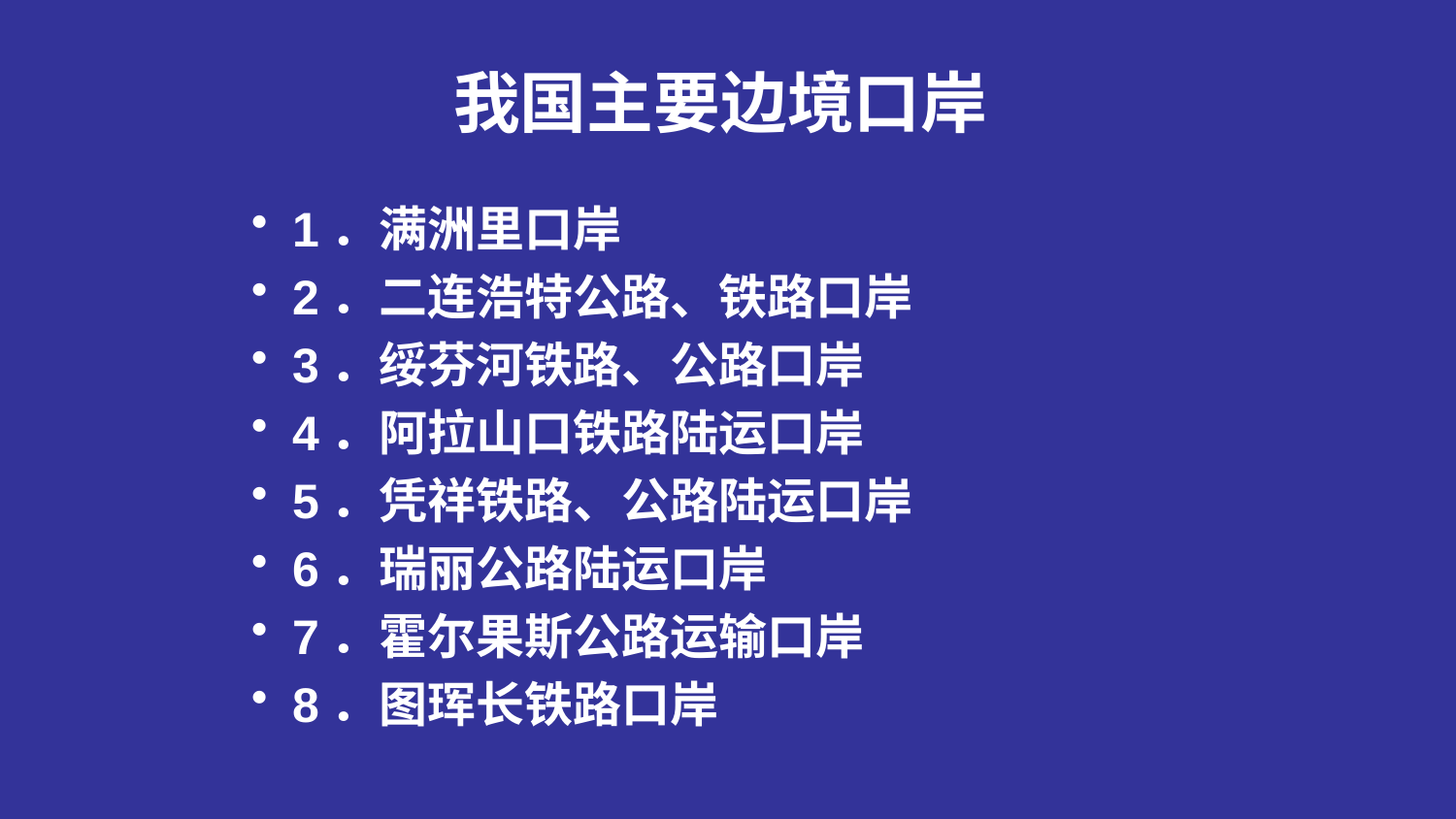

# 我国主要边境口岸
1．满洲里口岸
2．二连浩特公路、铁路口岸
3．绥芬河铁路、公路口岸
4．阿拉山口铁路陆运口岸
5．凭祥铁路、公路陆运口岸
6．瑞丽公路陆运口岸
7．霍尔果斯公路运输口岸
8．图珲长铁路口岸